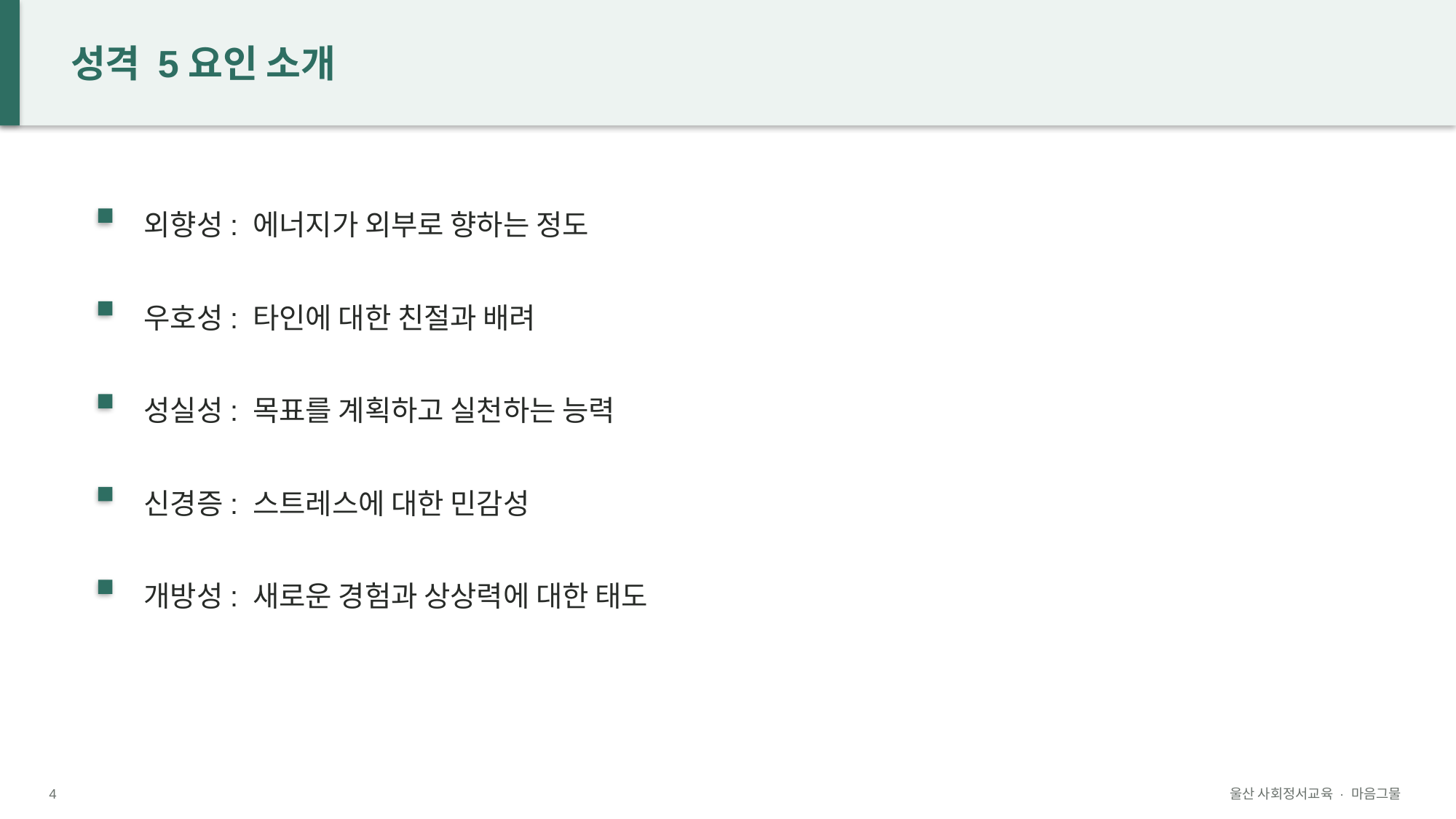

성격 5요인 소개
외향성: 에너지가 외부로 향하는 정도

우호성: 타인에 대한 친절과 배려

성실성: 목표를 계획하고 실천하는 능력

신경증: 스트레스에 대한 민감성

개방성: 새로운 경험과 상상력에 대한 태도

4
울산 사회정서교육 · 마음그물